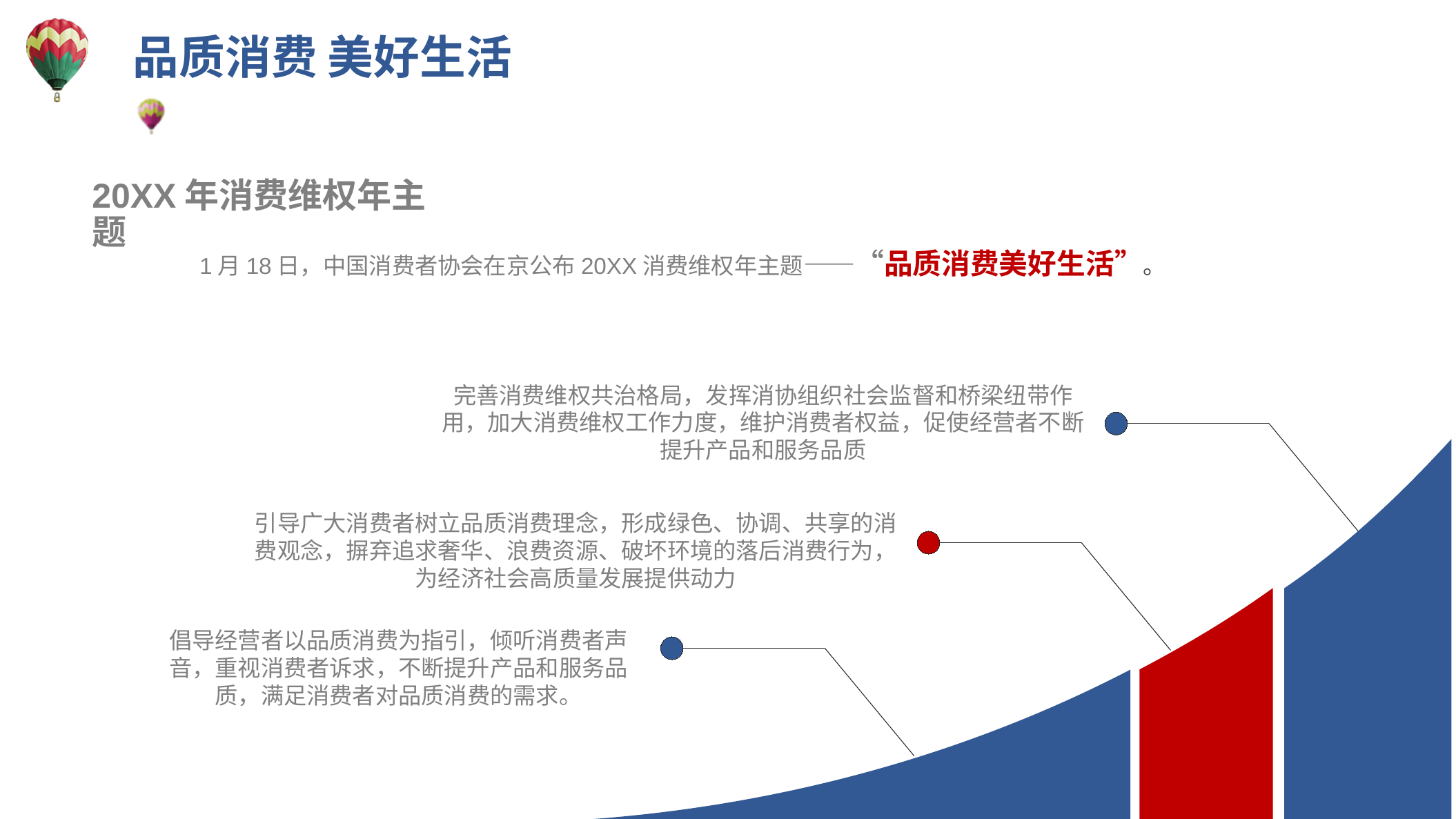

品质消费 美好生活
20XX年消费维权年主题
1月18日，中国消费者协会在京公布20XX消费维权年主题——“品质消费美好生活”。
完善消费维权共治格局，发挥消协组织社会监督和桥梁纽带作用，加大消费维权工作力度，维护消费者权益，促使经营者不断提升产品和服务品质

引导广大消费者树立品质消费理念，形成绿色、协调、共享的消费观念，摒弃追求奢华、浪费资源、破坏环境的落后消费行为，为经济社会高质量发展提供动力

倡导经营者以品质消费为指引，倾听消费者声音，重视消费者诉求，不断提升产品和服务品质，满足消费者对品质消费的需求。